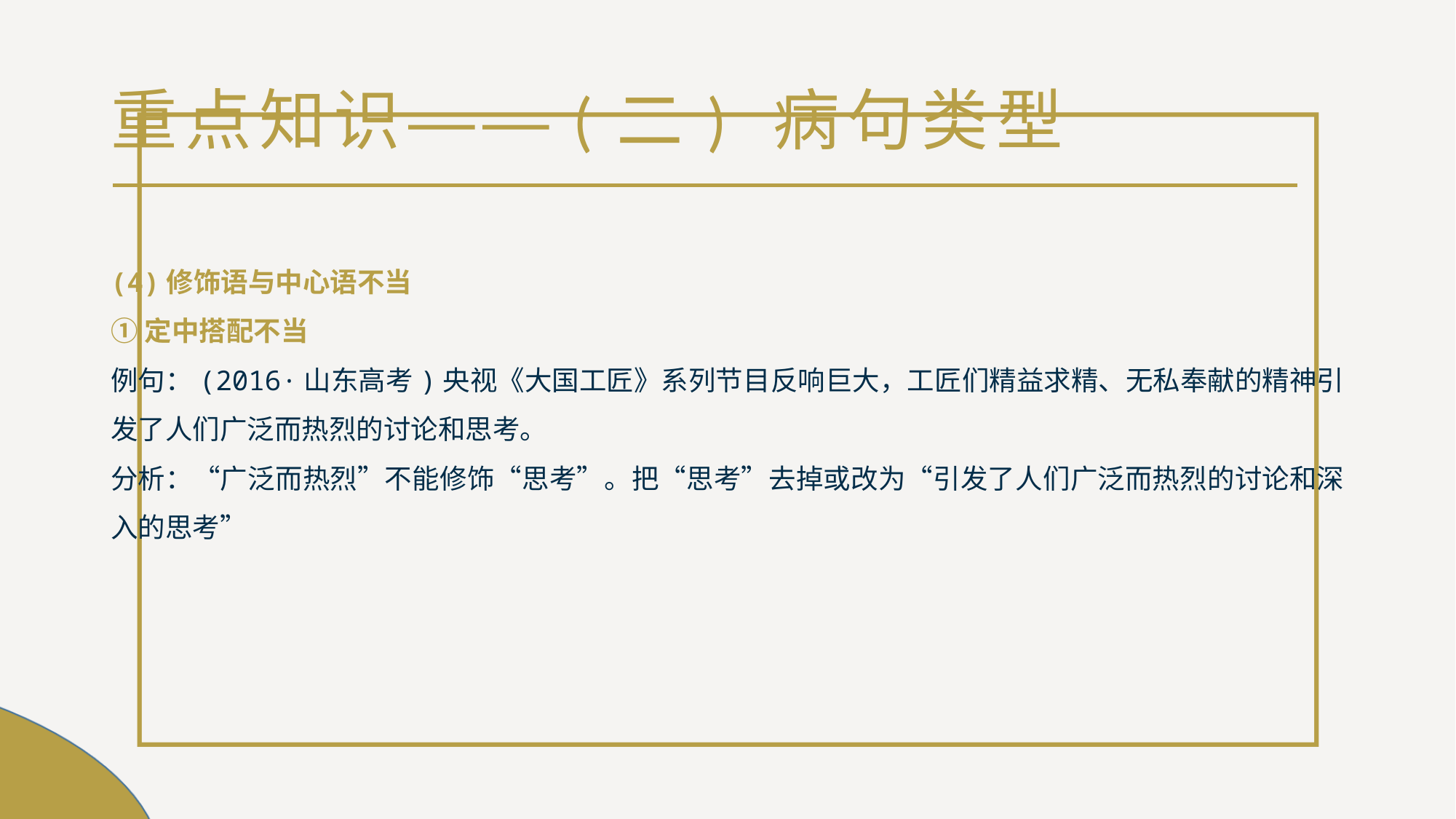

# 重点知识——(二) 病句类型
(4)修饰语与中心语不当
①定中搭配不当
例句：(2016·山东高考)央视《大国工匠》系列节目反响巨大，工匠们精益求精、无私奉献的精神引发了人们广泛而热烈的讨论和思考。
分析：“广泛而热烈”不能修饰“思考”。把“思考”去掉或改为“引发了人们广泛而热烈的讨论和深入的思考”